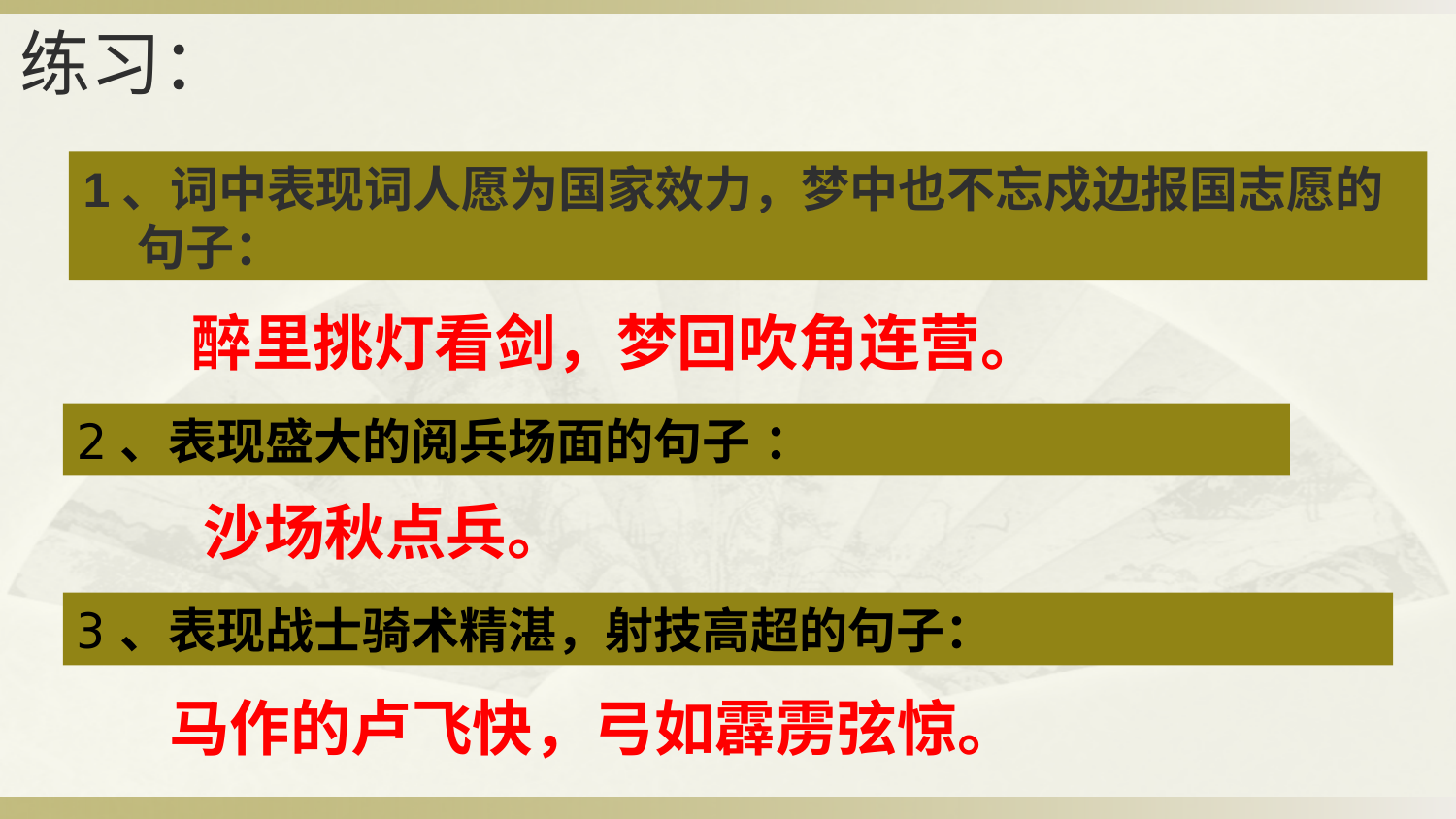

# 练习：
1、词中表现词人愿为国家效力，梦中也不忘戍边报国志愿的句子：
醉里挑灯看剑，梦回吹角连营。
2、表现盛大的阅兵场面的句子 ：
沙场秋点兵。
3、表现战士骑术精湛，射技高超的句子：
马作的卢飞快，弓如霹雳弦惊。